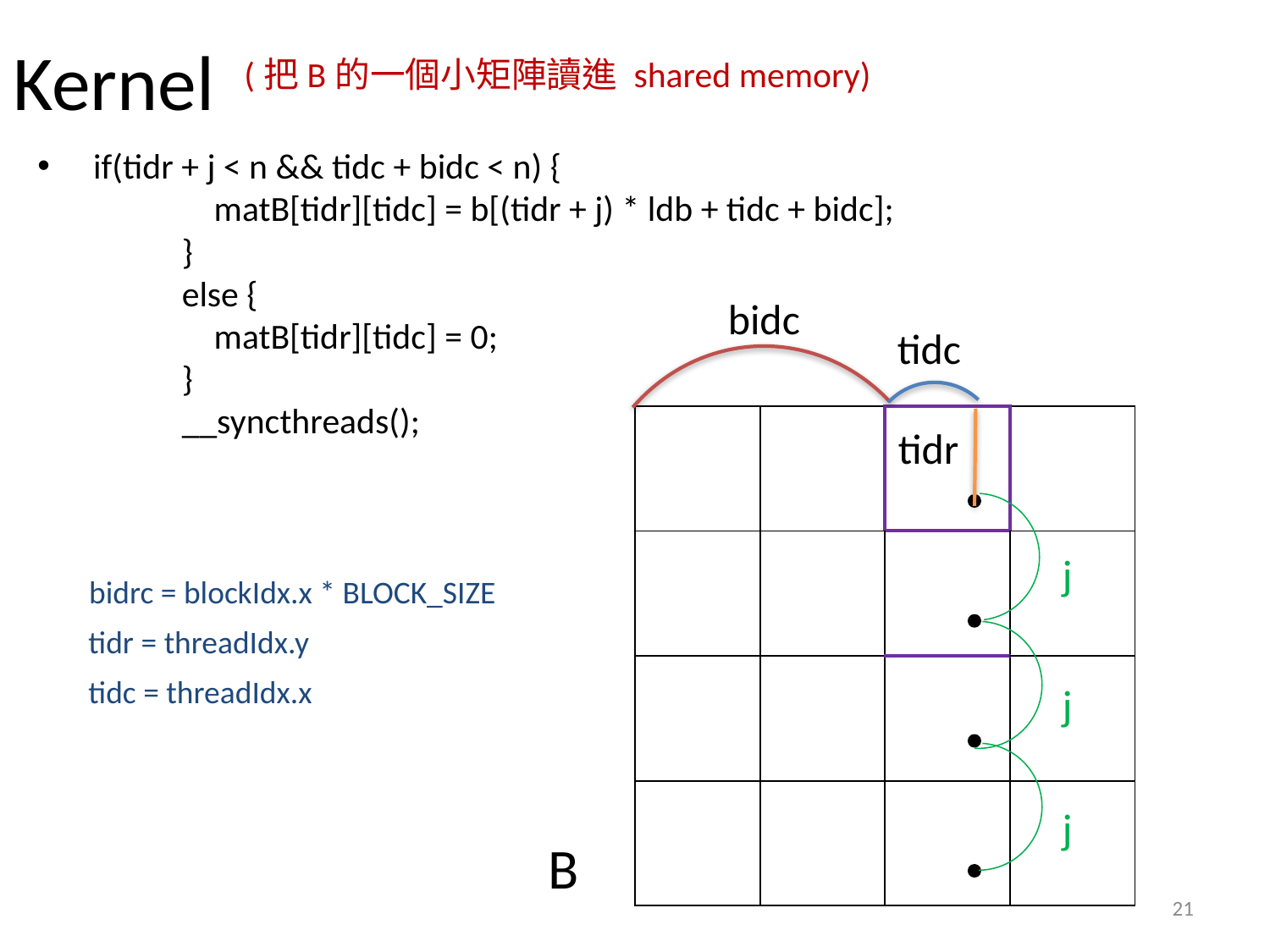

# Kernel
(把B的一個小矩陣讀進 shared memory)
 if(tidr + j < n && tidc + bidc < n) {
                matB[tidr][tidc] = b[(tidr + j) * ldb + tidc + bidc];
            }
            else {
                matB[tidr][tidc] = 0;
            }
            __syncthreads();
bidc
tidc

|  |  |  |  |
| --- | --- | --- | --- |
|  |  |  |  |
|  |  |  |  |
|  |  |  |  |
tidr

j
bidrc = blockIdx.x * BLOCK_SIZE
tidr = threadIdx.y

tidc = threadIdx.x
j

j
B

21